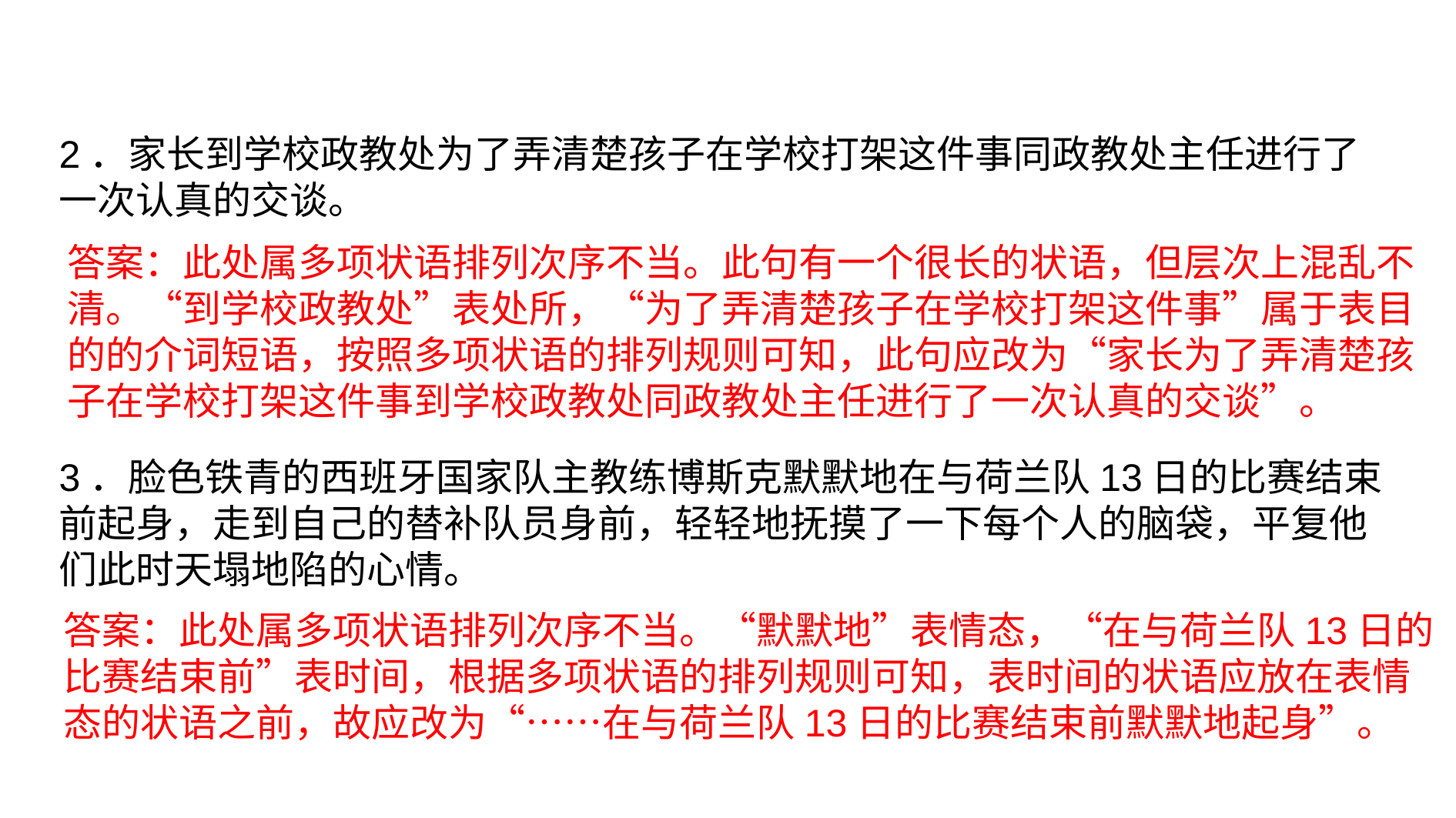

2．家长到学校政教处为了弄清楚孩子在学校打架这件事同政教处主任进行了一次认真的交谈。

3．脸色铁青的西班牙国家队主教练博斯克默默地在与荷兰队13日的比赛结束前起身，走到自己的替补队员身前，轻轻地抚摸了一下每个人的脑袋，平复他们此时天塌地陷的心情。

答案：此处属多项状语排列次序不当。此句有一个很长的状语，但层次上混乱不清。“到学校政教处”表处所，“为了弄清楚孩子在学校打架这件事”属于表目的的介词短语，按照多项状语的排列规则可知，此句应改为“家长为了弄清楚孩子在学校打架这件事到学校政教处同政教处主任进行了一次认真的交谈”。
答案：此处属多项状语排列次序不当。“默默地”表情态，“在与荷兰队13日的比赛结束前”表时间，根据多项状语的排列规则可知，表时间的状语应放在表情态的状语之前，故应改为“……在与荷兰队13日的比赛结束前默默地起身”。